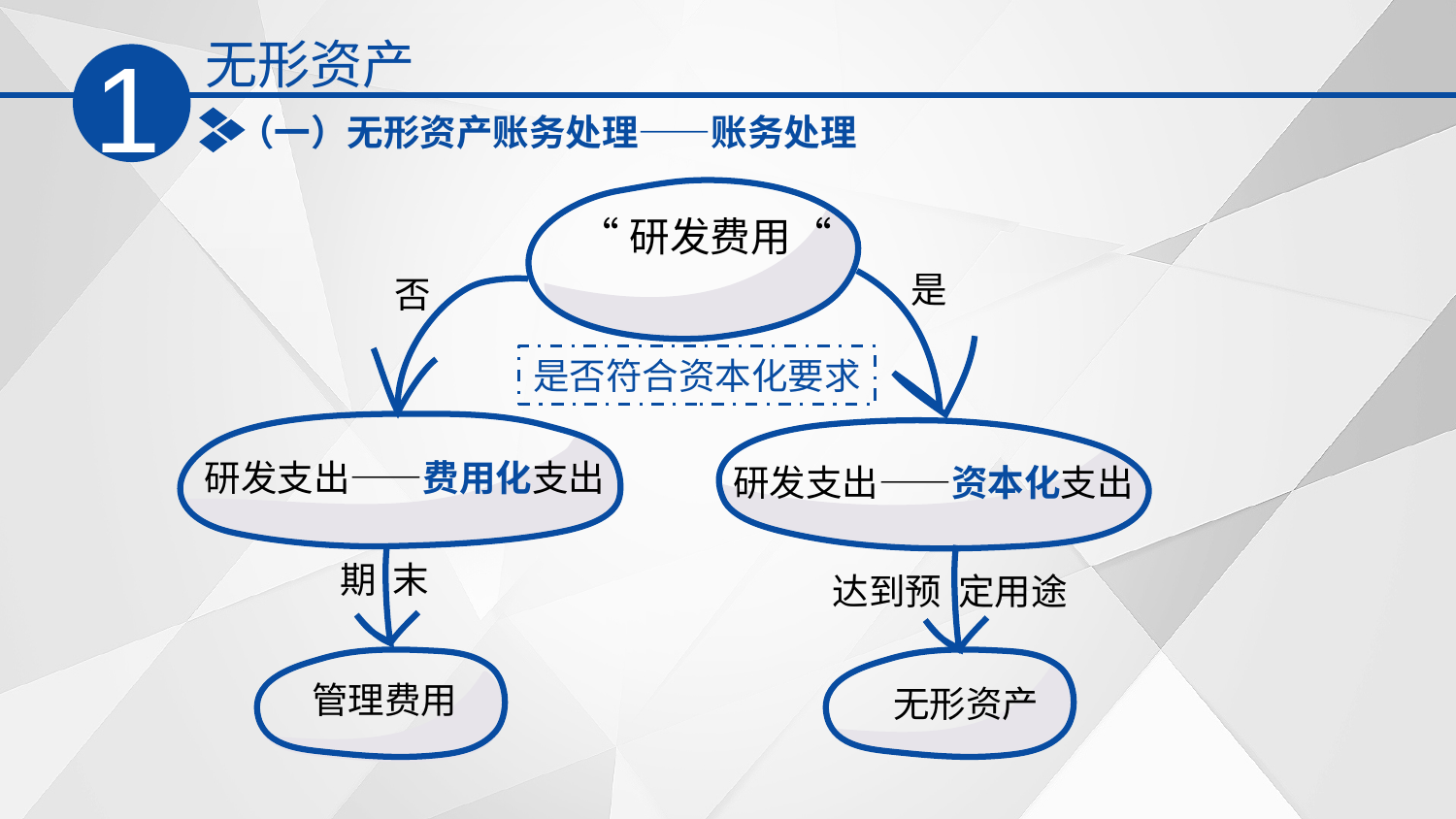

无形资产
1

（一）无形资产账务处理——账务处理

“研发费用“
是

否

是否符合资本化要求

研发支出——费用化支出
研发支出——资本化支出
达到预  定用途

期  末

管理费用
无形资产